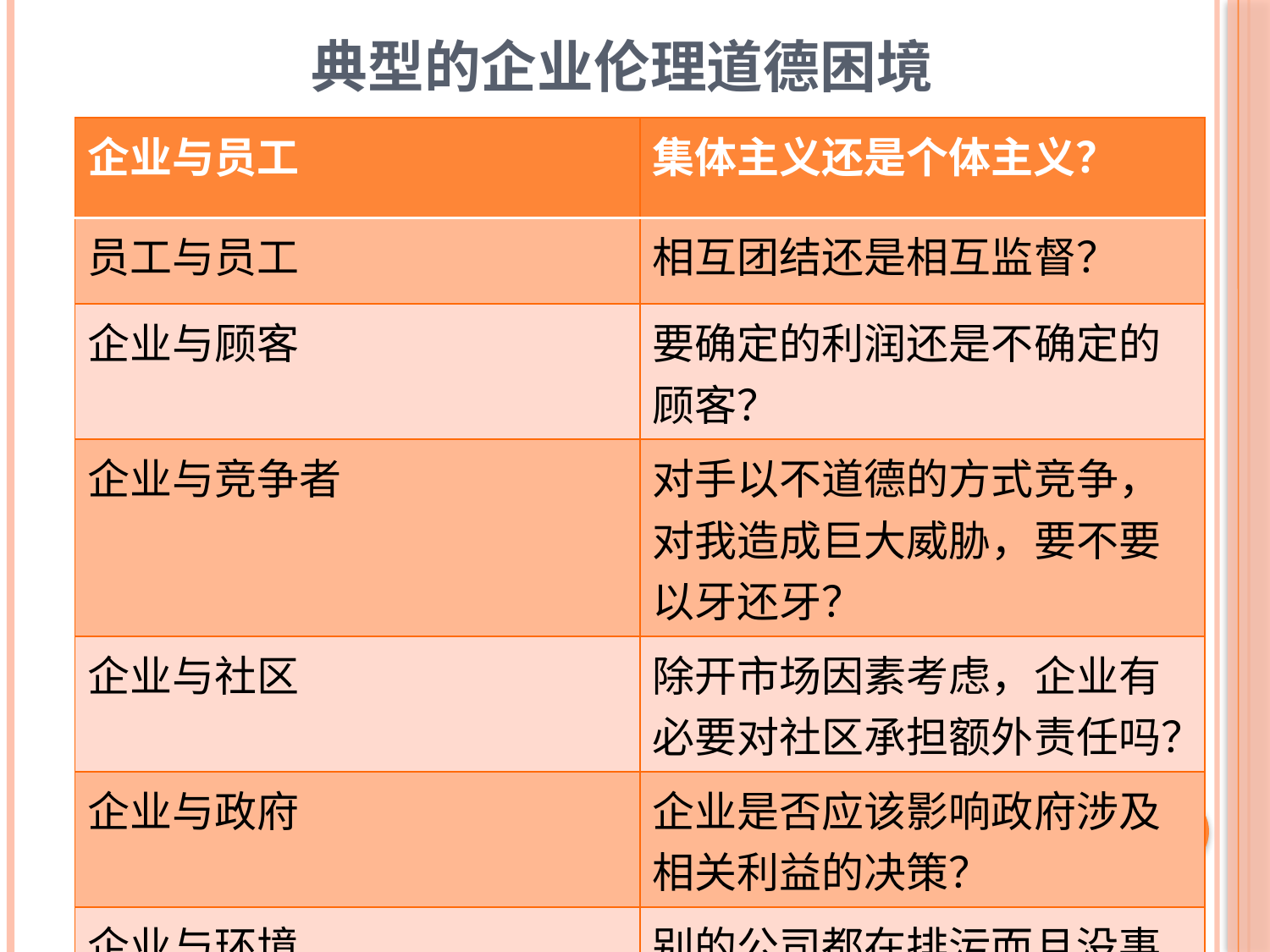

# 典型的企业伦理道德困境
| 企业与员工 | 集体主义还是个体主义？ |
| --- | --- |
| 员工与员工 | 相互团结还是相互监督？ |
| 企业与顾客 | 要确定的利润还是不确定的顾客？ |
| 企业与竞争者 | 对手以不道德的方式竞争，对我造成巨大威胁，要不要以牙还牙？ |
| 企业与社区 | 除开市场因素考虑，企业有必要对社区承担额外责任吗？ |
| 企业与政府 | 企业是否应该影响政府涉及相关利益的决策？ |
| 企业与环境 | 别的公司都在排污而且没事，我要花巨资治理污染吗？ |